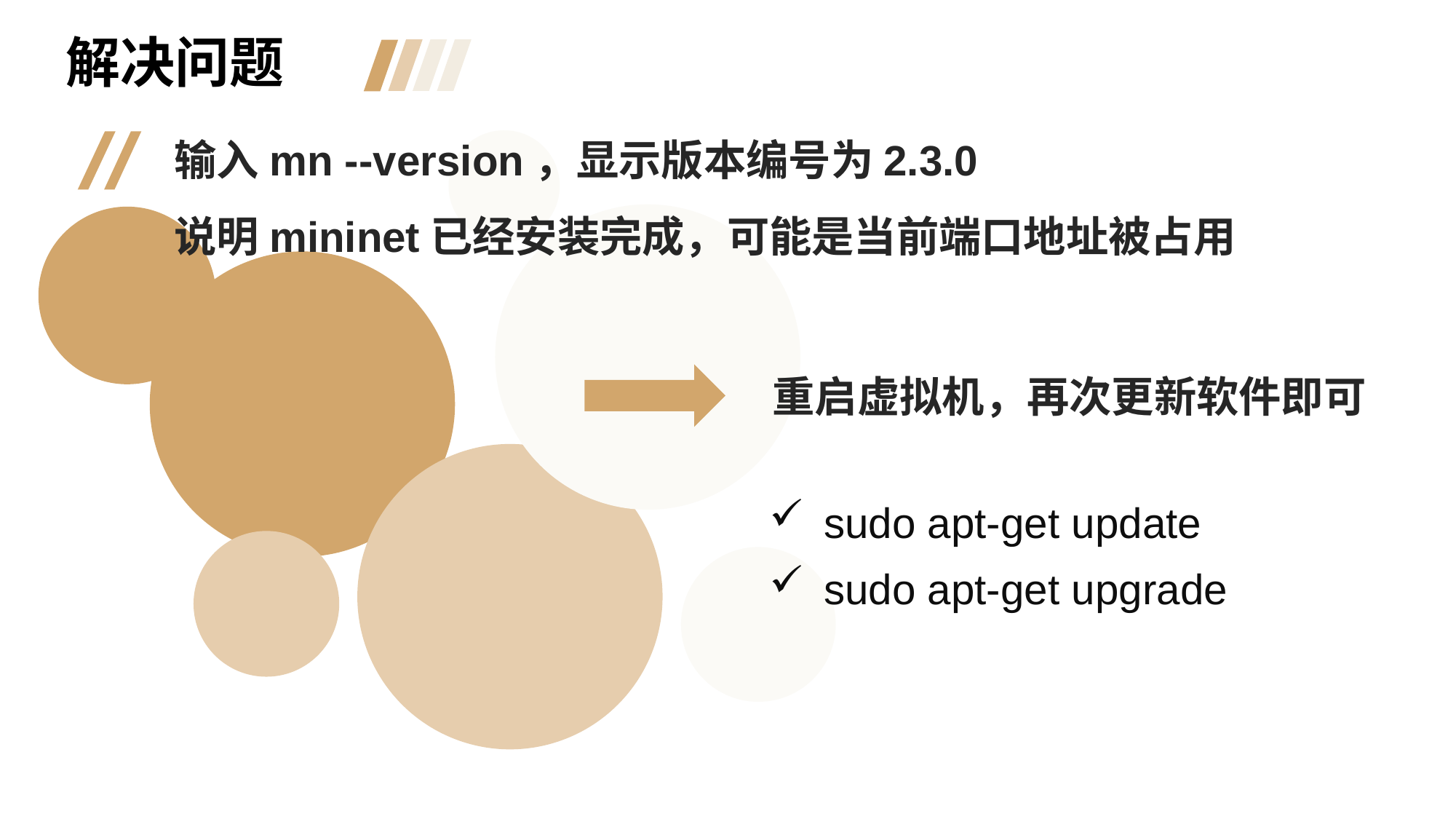

解决问题
输入mn --version，显示版本编号为2.3.0
说明mininet已经安装完成，可能是当前端口地址被占用

重启虚拟机，再次更新软件即可

sudo apt-get update
sudo apt-get upgrade